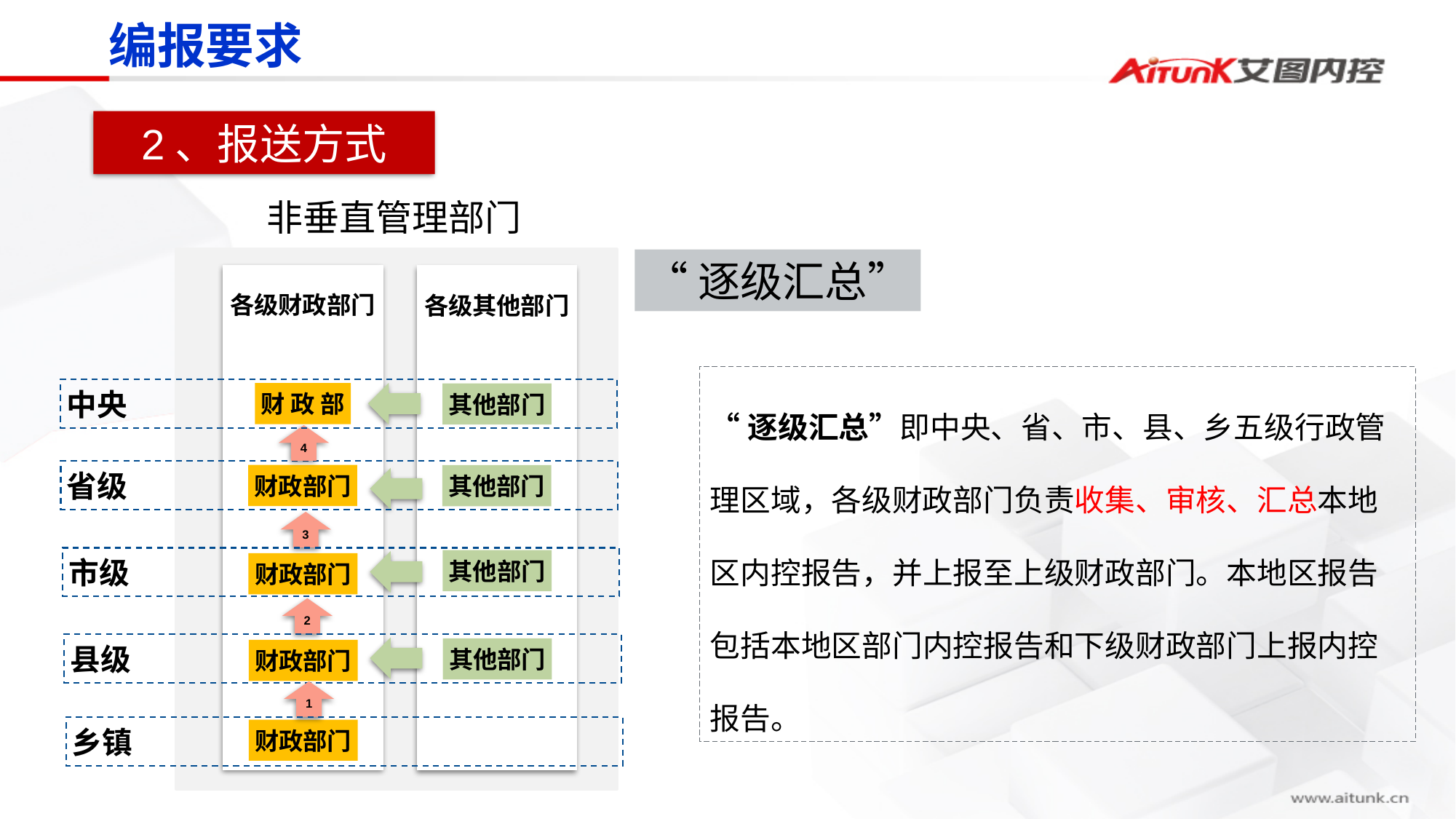

编报要求
2、报送方式
非垂直管理部门

“逐级汇总”

各级其他部门
其他部门
其他部门
其他部门
其他部门
各级财政部门
“逐级汇总”即中央、省、市、县、乡五级行政管理区域，各级财政部门负责收集、审核、汇总本地区内控报告，并上报至上级财政部门。本地区报告包括本地区部门内控报告和下级财政部门上报内控报告。
中央

财 政 部
4
省级
财政部门

3
市级

财政部门
2
县级

财政部门
1
乡镇
财政部门